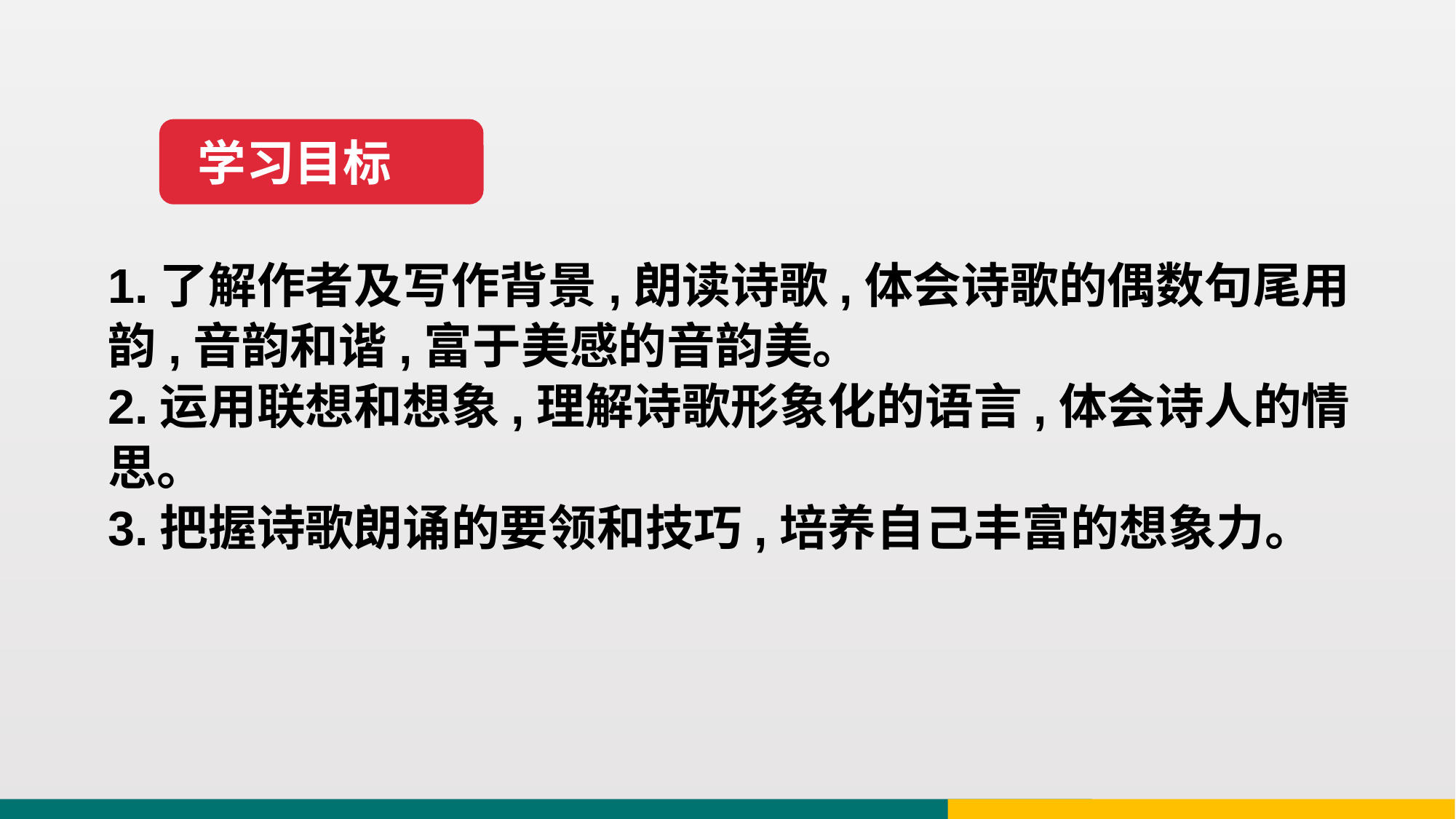

学习目标
1.了解作者及写作背景,朗读诗歌,体会诗歌的偶数句尾用韵,音韵和谐,富于美感的音韵美。
2.运用联想和想象,理解诗歌形象化的语言,体会诗人的情思。
3.把握诗歌朗诵的要领和技巧,培养自己丰富的想象力。